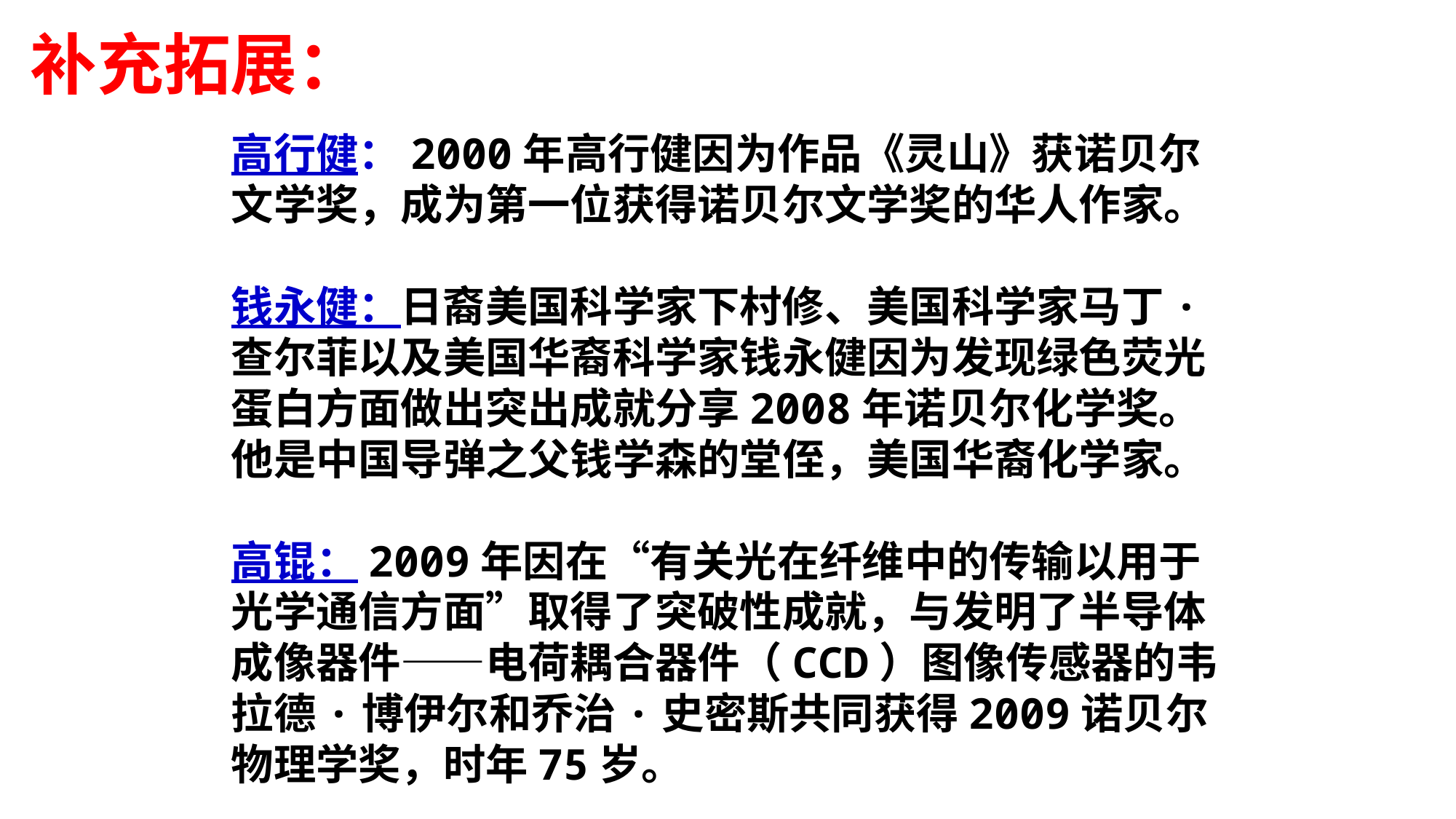

补充拓展：
高行健：2000年高行健因为作品《灵山》获诺贝尔文学奖，成为第一位获得诺贝尔文学奖的华人作家。

钱永健：日裔美国科学家下村修、美国科学家马丁·查尔菲以及美国华裔科学家钱永健因为发现绿色荧光蛋白方面做出突出成就分享2008年诺贝尔化学奖。他是中国导弹之父钱学森的堂侄，美国华裔化学家。

高锟：2009年因在“有关光在纤维中的传输以用于光学通信方面”取得了突破性成就，与发明了半导体成像器件——电荷耦合器件（CCD）图像传感器的韦拉德·博伊尔和乔治·史密斯共同获得2009诺贝尔物理学奖，时年75岁。